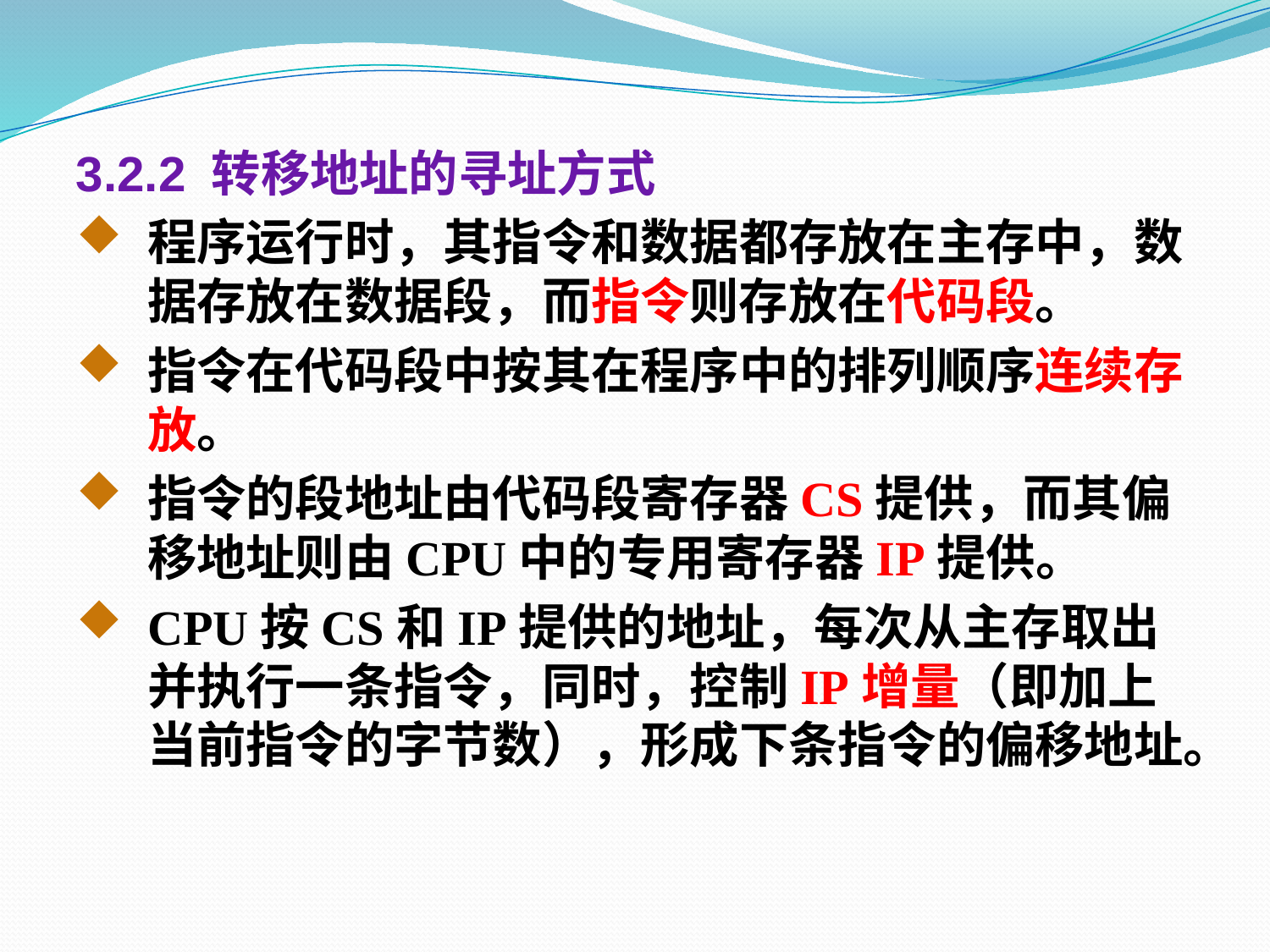

3.2.2 转移地址的寻址方式
程序运行时，其指令和数据都存放在主存中，数据存放在数据段，而指令则存放在代码段。
指令在代码段中按其在程序中的排列顺序连续存放。
指令的段地址由代码段寄存器CS提供，而其偏移地址则由CPU中的专用寄存器IP提供。
CPU按CS和IP提供的地址，每次从主存取出并执行一条指令，同时，控制IP增量（即加上当前指令的字节数），形成下条指令的偏移地址。